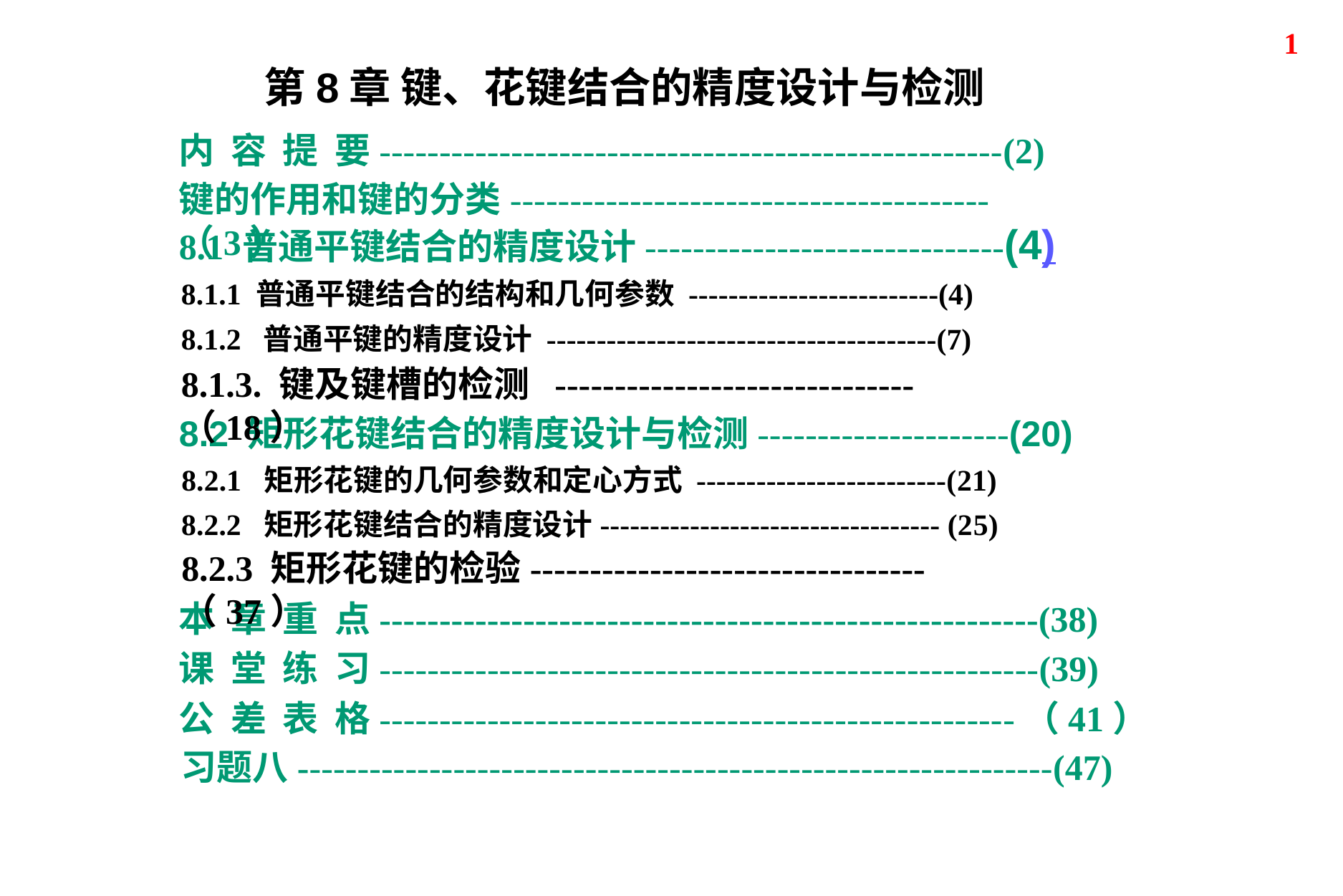

1
第8章 键、花键结合的精度设计与检测
内  容  提  要----------------------------------------------------(2)
键的作用和键的分类----------------------------------------（3）
8.1 普通平键结合的精度设计------------------------------(4)
8.1.1 普通平键结合的结构和几何参数 -------------------------(4)
8.1.2  普通平键的精度设计 ---------------------------------------(7)
8.1.3. 键及键槽的检测  ------------------------------（18）
8.2 矩形花键结合的精度设计与检测---------------------(20)
8.2.1  矩形花键的几何参数和定心方式 -------------------------(21)
8.2.2  矩形花键结合的精度设计---------------------------------- (25)
8.2.3 矩形花键的检验---------------------------------（37）
本  章  重  点-------------------------------------------------------(38)
课  堂  练  习-------------------------------------------------------(39)
公  差  表  格-----------------------------------------------------（41）
习题八---------------------------------------------------------------(47)